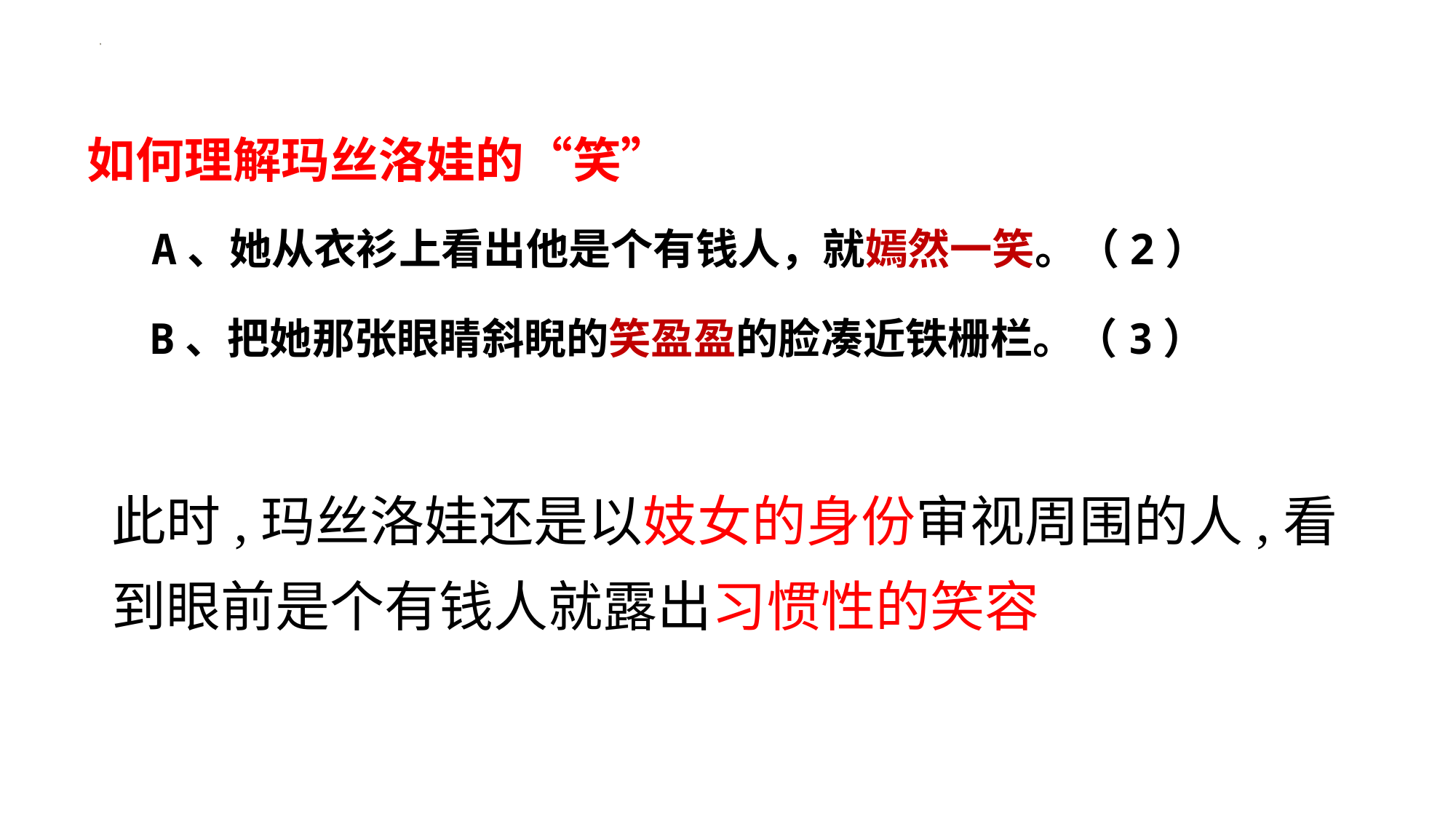

如何理解玛丝洛娃的“笑”
A、她从衣衫上看出他是个有钱人，就嫣然一笑。（2）
B、把她那张眼睛斜睨的笑盈盈的脸凑近铁栅栏。（3）
此时,玛丝洛娃还是以妓女的身份审视周围的人,看到眼前是个有钱人就露出习惯性的笑容